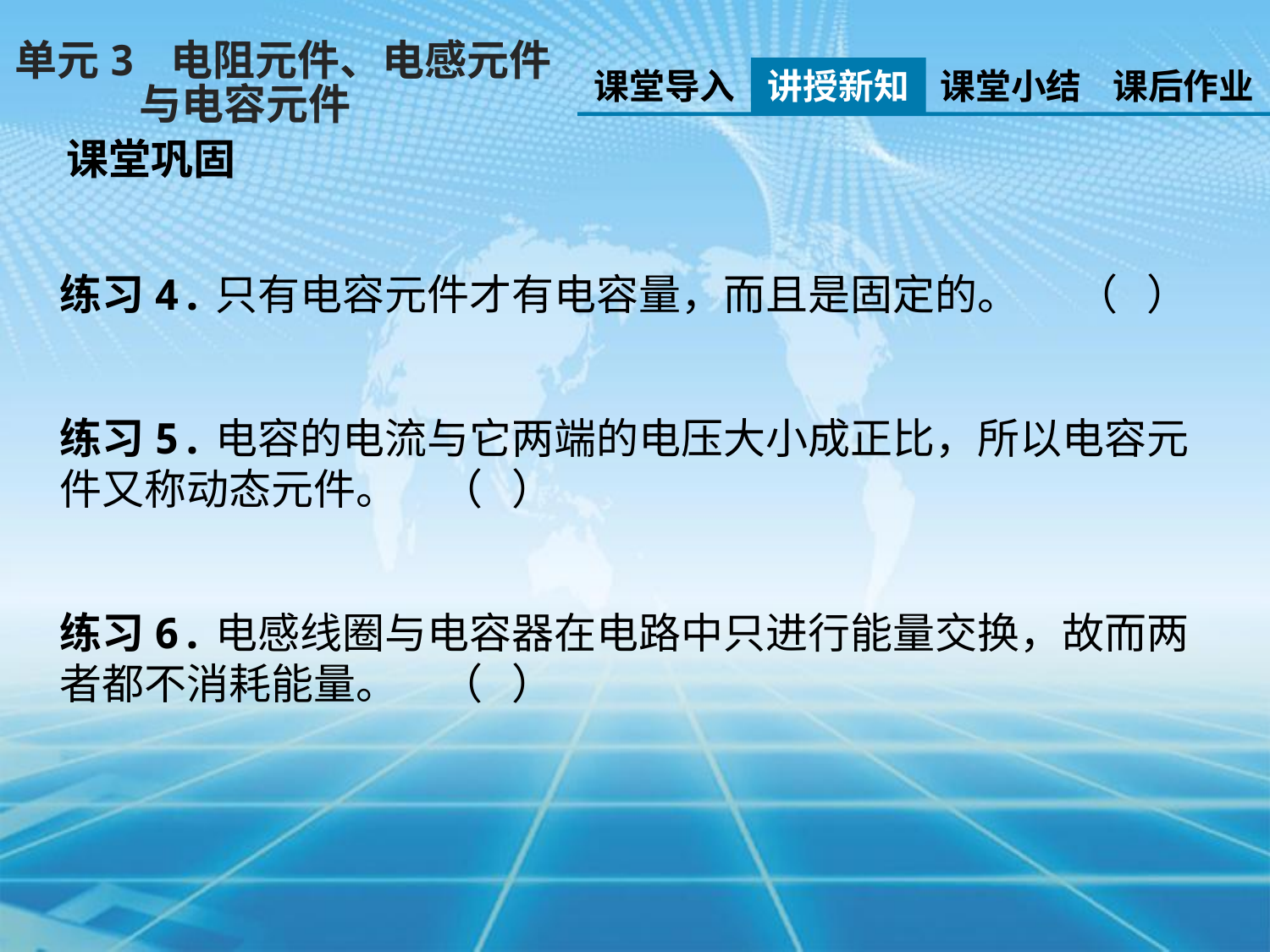

单元3 电阻元件、电感元件
            与电容元件
课堂导入
讲授新知
课堂小结
课后作业
课堂巩固
练习4.只有电容元件才有电容量，而且是固定的。	（   ）

练习5.电容的电流与它两端的电压大小成正比，所以电容元件又称动态元件。	（   ）

练习6.电感线圈与电容器在电路中只进行能量交换，故而两者都不消耗能量。	（   ）